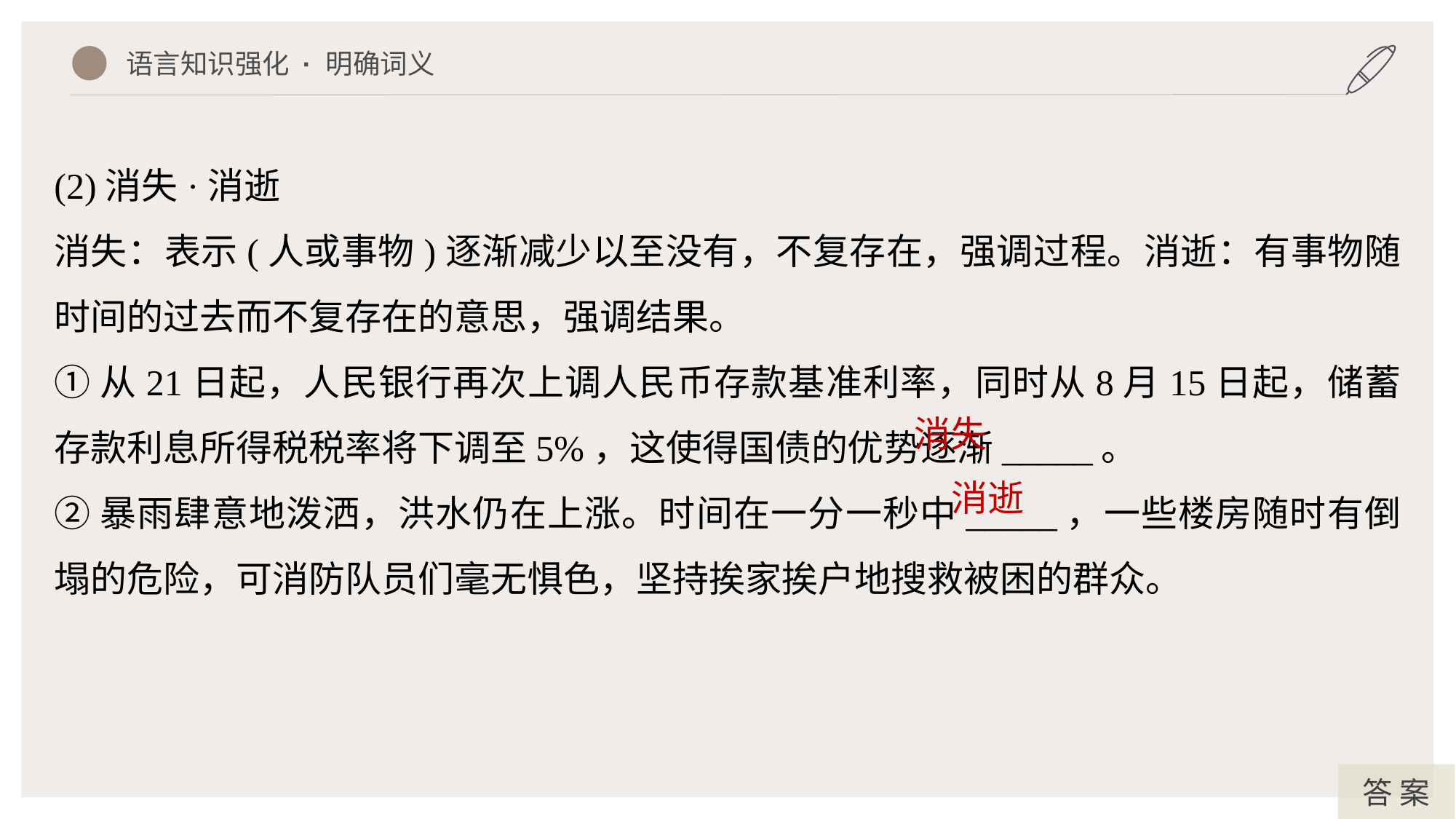

语言知识强化 · 明确词义

(2)消失·消逝
消失：表示(人或事物)逐渐减少以至没有，不复存在，强调过程。消逝：有事物随时间的过去而不复存在的意思，强调结果。
①从21日起，人民银行再次上调人民币存款基准利率，同时从8月15日起，储蓄存款利息所得税税率将下调至5%，这使得国债的优势逐渐_____。
②暴雨肆意地泼洒，洪水仍在上涨。时间在一分一秒中_____，一些楼房随时有倒塌的危险，可消防队员们毫无惧色，坚持挨家挨户地搜救被困的群众。
消失
消逝
答 案